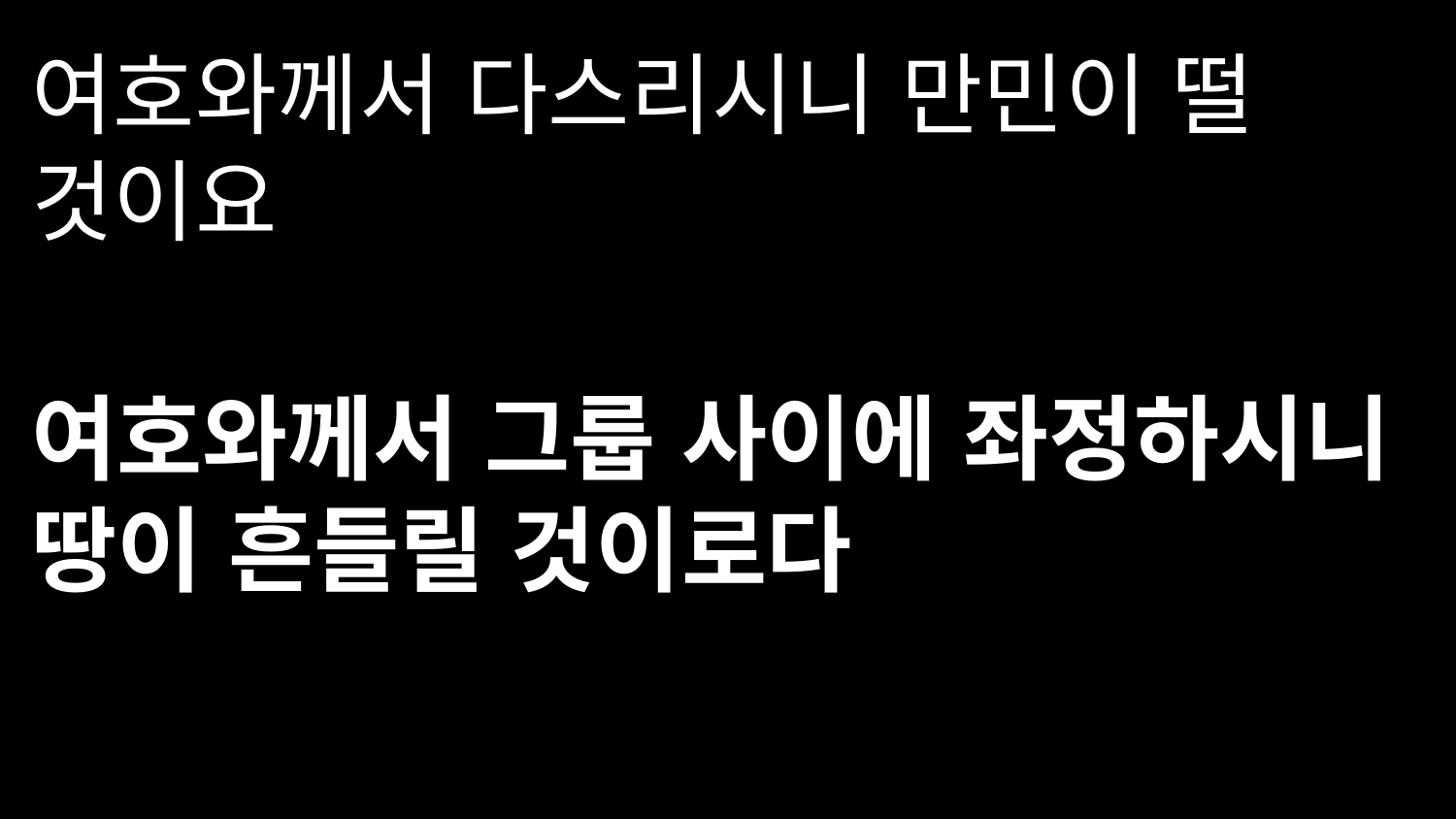

여호와께서 다스리시니 만민이 떨 것이요
여호와께서 그룹 사이에 좌정하시니 땅이 흔들릴 것이로다